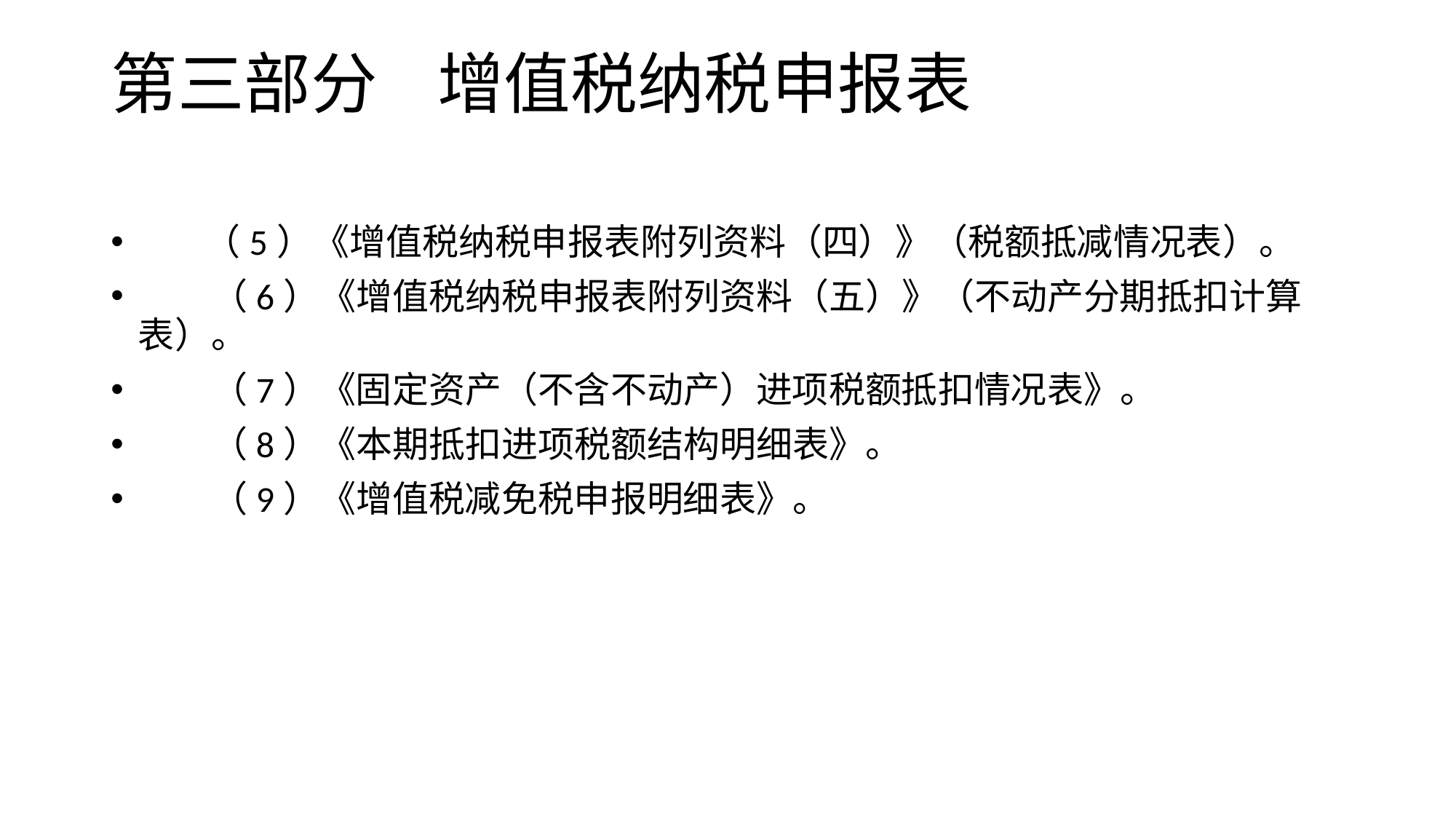

# 第三部分    增值税纳税申报表

       （5）《增值税纳税申报表附列资料（四）》（税额抵减情况表）。
　　（6）《增值税纳税申报表附列资料（五）》（不动产分期抵扣计算表）。
　　（7）《固定资产（不含不动产）进项税额抵扣情况表》。
　　（8）《本期抵扣进项税额结构明细表》。
　　（9）《增值税减免税申报明细表》。